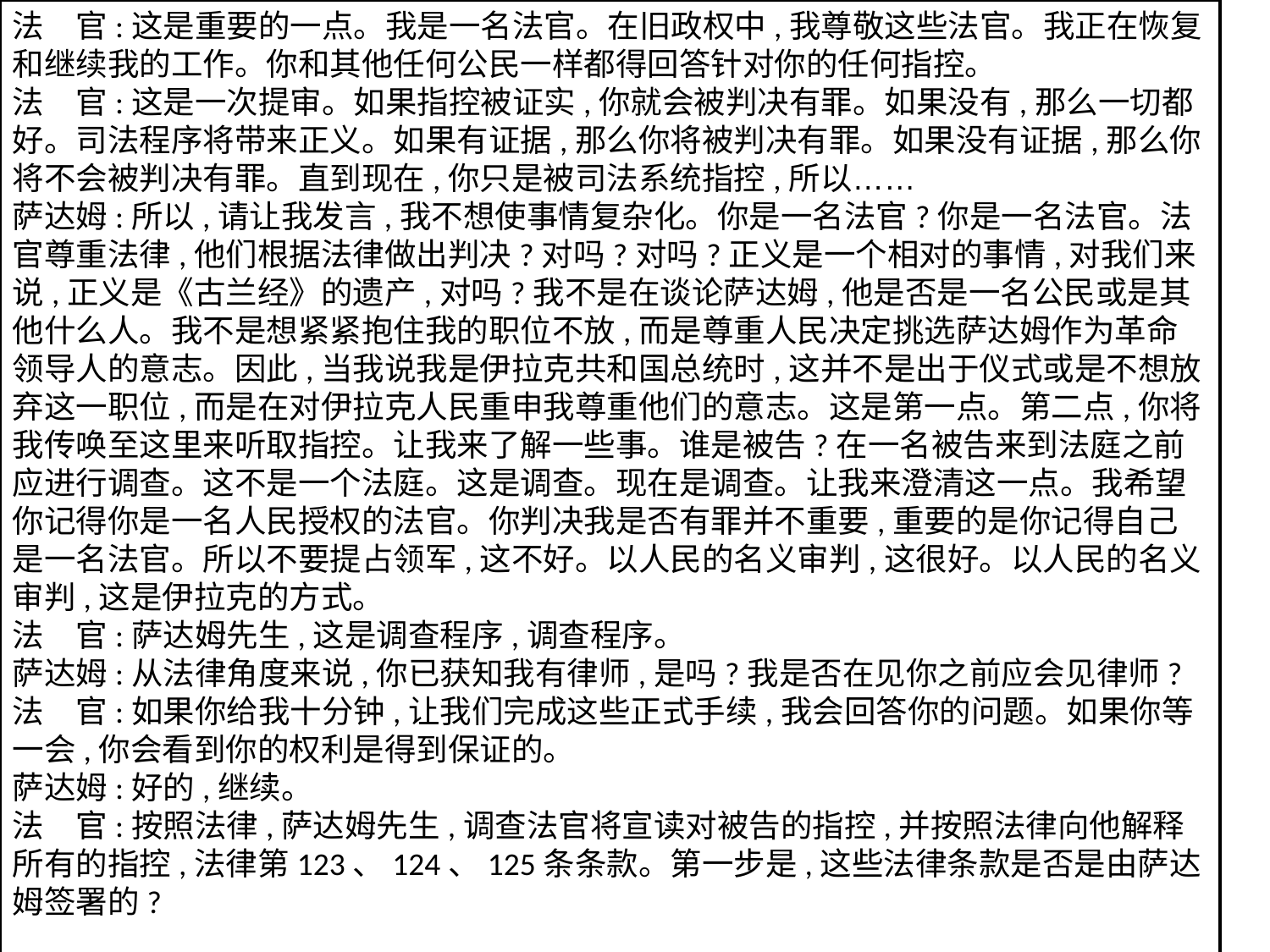

法　官:这是重要的一点。我是一名法官。在旧政权中,我尊敬这些法官。我正在恢复和继续我的工作。你和其他任何公民一样都得回答针对你的任何指控。
法　官:这是一次提审。如果指控被证实,你就会被判决有罪。如果没有,那么一切都好。司法程序将带来正义。如果有证据,那么你将被判决有罪。如果没有证据,那么你将不会被判决有罪。直到现在,你只是被司法系统指控,所以……
萨达姆:所以,请让我发言,我不想使事情复杂化。你是一名法官?你是一名法官。法官尊重法律,他们根据法律做出判决?对吗?对吗?正义是一个相对的事情,对我们来说,正义是《古兰经》的遗产,对吗?我不是在谈论萨达姆,他是否是一名公民或是其他什么人。我不是想紧紧抱住我的职位不放,而是尊重人民决定挑选萨达姆作为革命领导人的意志。因此,当我说我是伊拉克共和国总统时,这并不是出于仪式或是不想放弃这一职位,而是在对伊拉克人民重申我尊重他们的意志。这是第一点。第二点,你将我传唤至这里来听取指控。让我来了解一些事。谁是被告?在一名被告来到法庭之前应进行调查。这不是一个法庭。这是调查。现在是调查。让我来澄清这一点。我希望你记得你是一名人民授权的法官。你判决我是否有罪并不重要,重要的是你记得自己是一名法官。所以不要提占领军,这不好。以人民的名义审判,这很好。以人民的名义审判,这是伊拉克的方式。
法　官:萨达姆先生,这是调查程序,调查程序。
萨达姆:从法律角度来说,你已获知我有律师,是吗?我是否在见你之前应会见律师?
法　官:如果你给我十分钟,让我们完成这些正式手续,我会回答你的问题。如果你等一会,你会看到你的权利是得到保证的。
萨达姆:好的,继续。
法　官:按照法律,萨达姆先生,调查法官将宣读对被告的指控,并按照法律向他解释所有的指控,法律第123、124、125条条款。第一步是,这些法律条款是否是由萨达姆签署的?